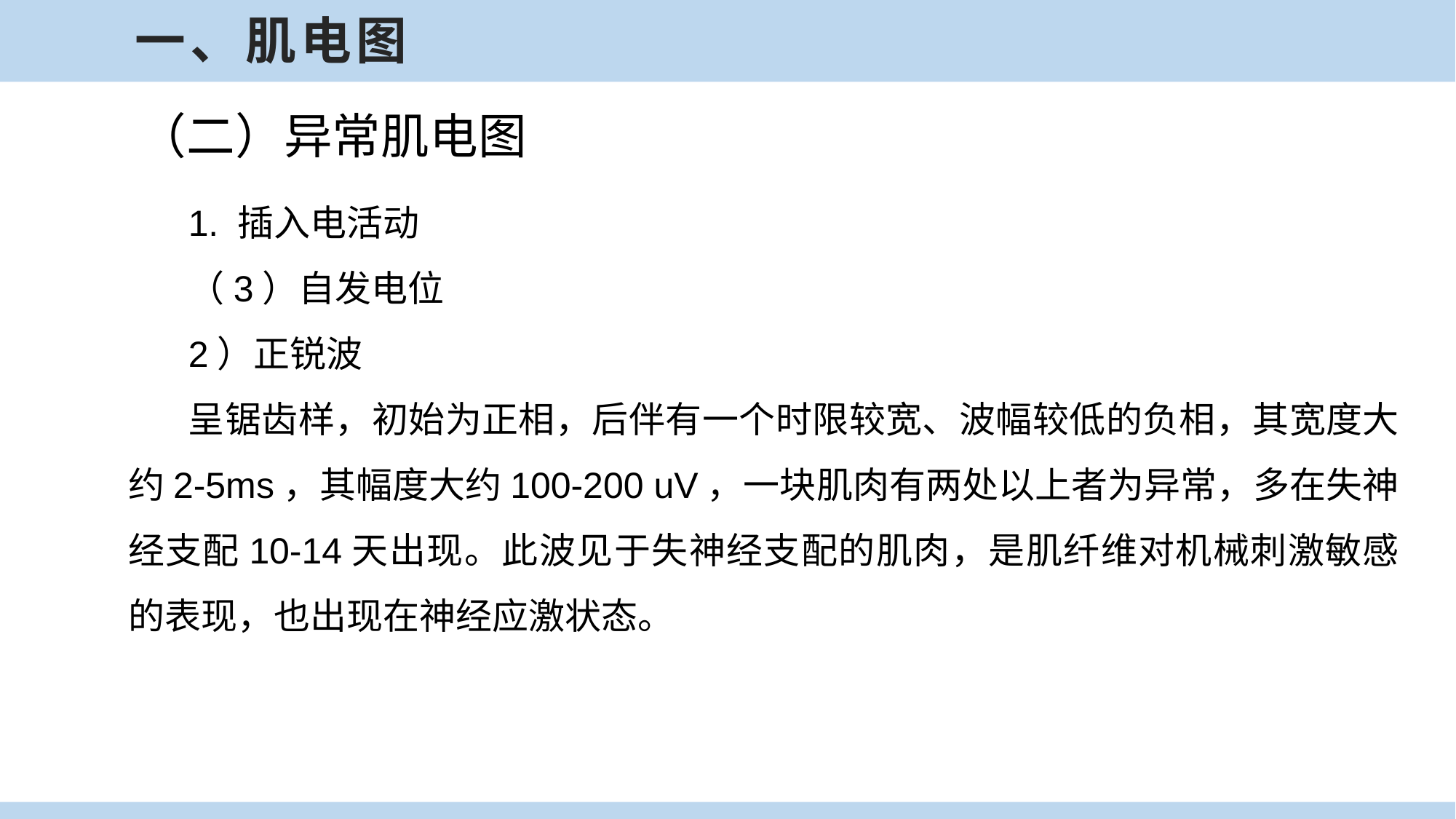

一、肌电图
（二）异常肌电图
1. 插入电活动
（3）自发电位
2）正锐波
呈锯齿样，初始为正相，后伴有一个时限较宽、波幅较低的负相，其宽度大约2-5ms，其幅度大约100-200 uV，一块肌肉有两处以上者为异常，多在失神经支配10-14天出现。此波见于失神经支配的肌肉，是肌纤维对机械刺激敏感的表现，也出现在神经应激状态。